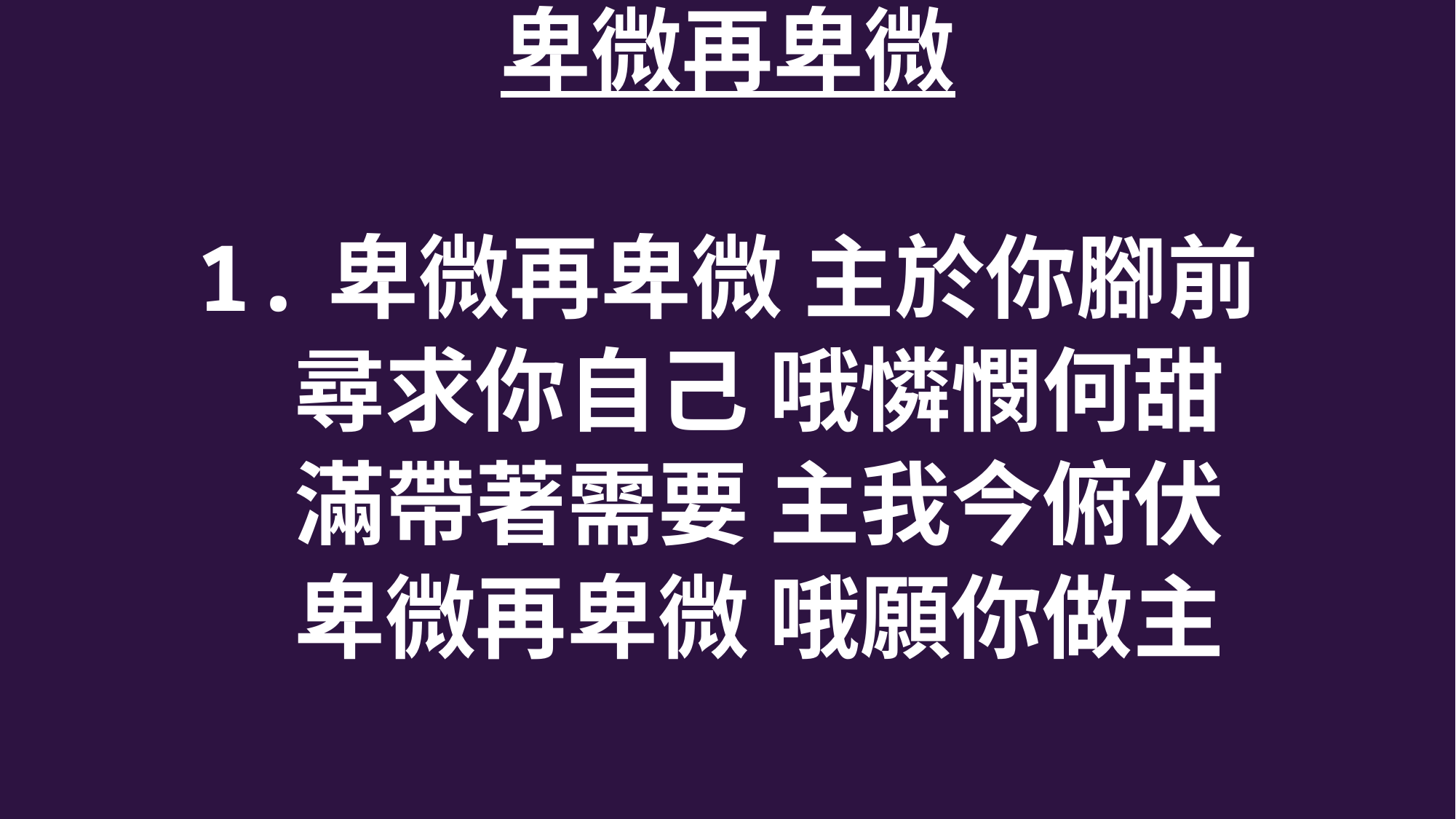

卑微再卑微

1.卑微再卑微 主於你腳前
  尋求你自己 哦憐憫何甜
  滿帶著需要 主我今俯伏
  卑微再卑微 哦願你做主